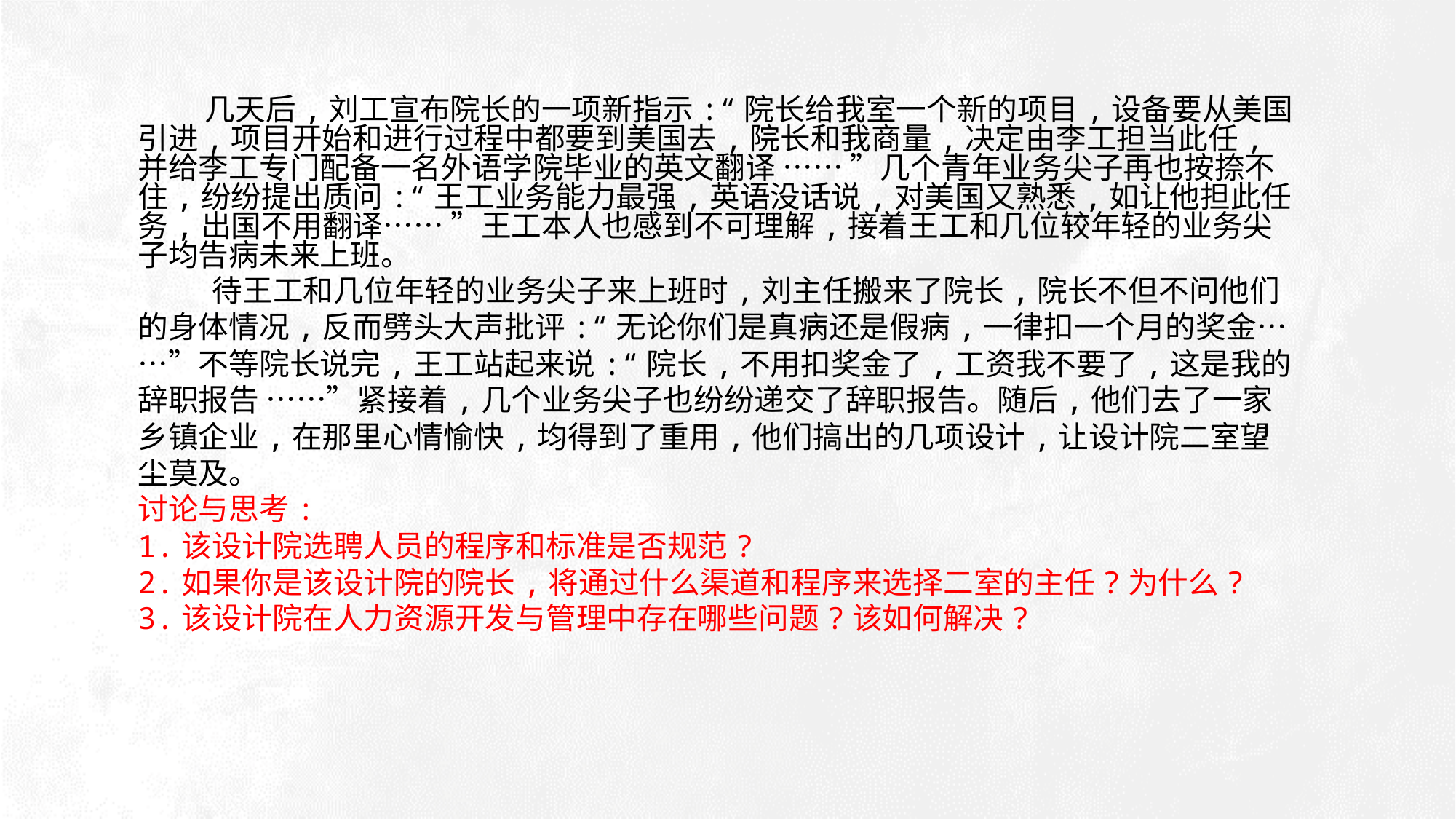

几天后,刘工宣布院长的一项新指示:“院长给我室一个新的项目,设备要从美国引进,项目开始和进行过程中都要到美国去,院长和我商量,决定由李工担当此任,并给李工专门配备一名外语学院毕业的英文翻译 …… ”几个青年业务尖子再也按捺不住,纷纷提出质问:“王工业务能力最强,英语没话说,对美国又熟悉,如让他担此任务,出国不用翻译…… ”王工本人也感到不可理解,接着王工和几位较年轻的业务尖子均告病未来上班。
          待王工和几位年轻的业务尖子来上班时,刘主任搬来了院长,院长不但不问他们的身体情况,反而劈头大声批评:“无论你们是真病还是假病,一律扣一个月的奖金……”不等院长说完,王工站起来说:“院长,不用扣奖金了,工资我不要了,这是我的辞职报告 ……”紧接着,几个业务尖子也纷纷递交了辞职报告。随后,他们去了一家乡镇企业,在那里心情愉快,均得到了重用,他们搞出的几项设计,让设计院二室望尘莫及。
讨论与思考:
1.该设计院选聘人员的程序和标准是否规范?
2.如果你是该设计院的院长,将通过什么渠道和程序来选择二室的主任?为什么?
3.该设计院在人力资源开发与管理中存在哪些问题?该如何解决?

e7d195523061f1c0deeec63e560781cfd59afb0ea006f2a87ABB68BF51EA6619813959095094C18C62A12F549504892A4AAA8C1554C6663626E05CA27F281A14E6983772AFC3FB97135759321DEA3D70CCCB10945EC5A0322096E752803368C2184698845E3CCD6DB7F651295A8E4F3FDC19EA64A2B4A4AC1434B55AAE41CF0BF61B375C23F3039959E085EE760725AA